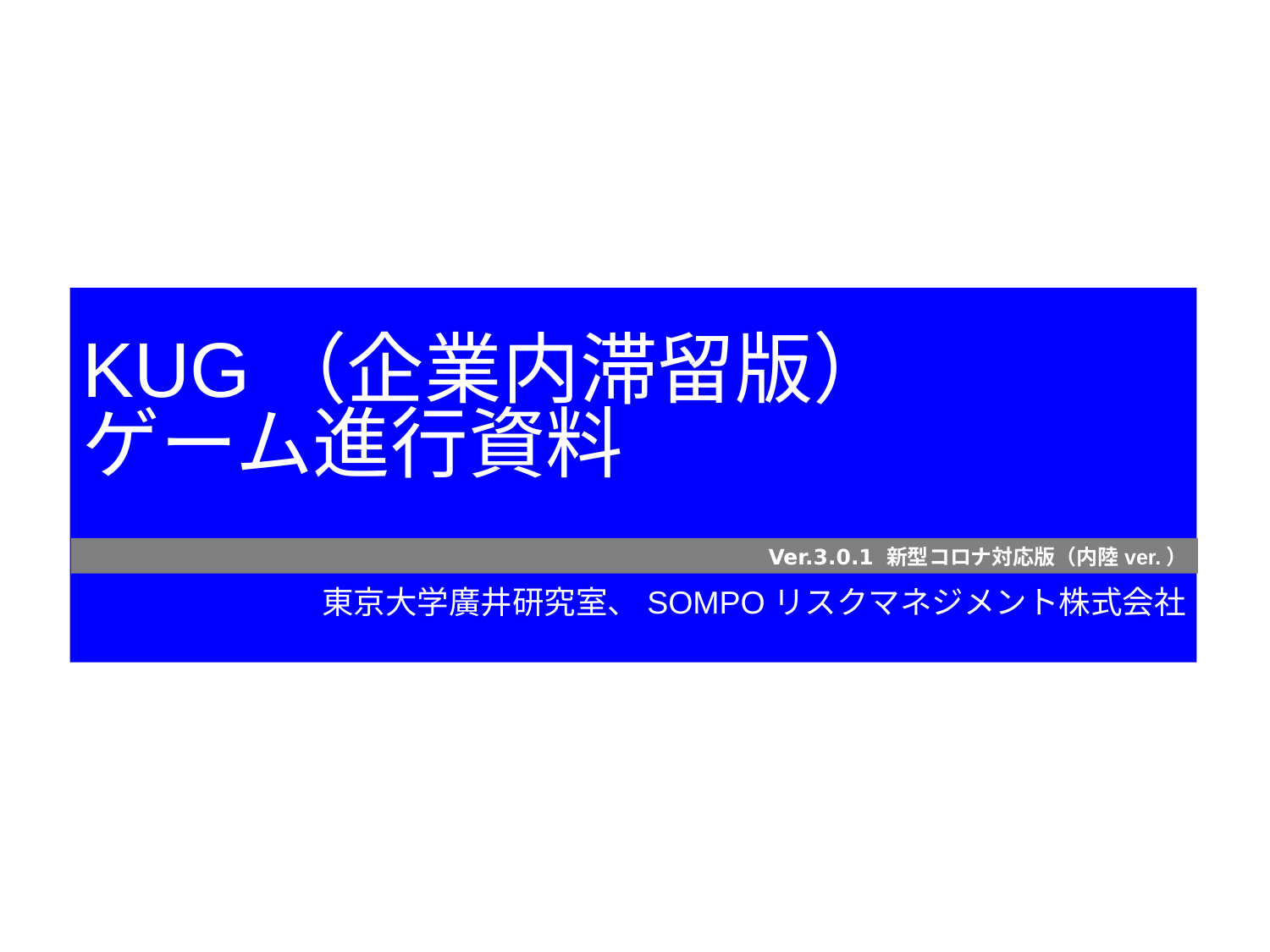

KUG（企業内滞留版）
ゲーム進行資料
Ver.3.0.1 新型コロナ対応版（内陸ver.）

東京大学廣井研究室、SOMPOリスクマネジメント株式会社